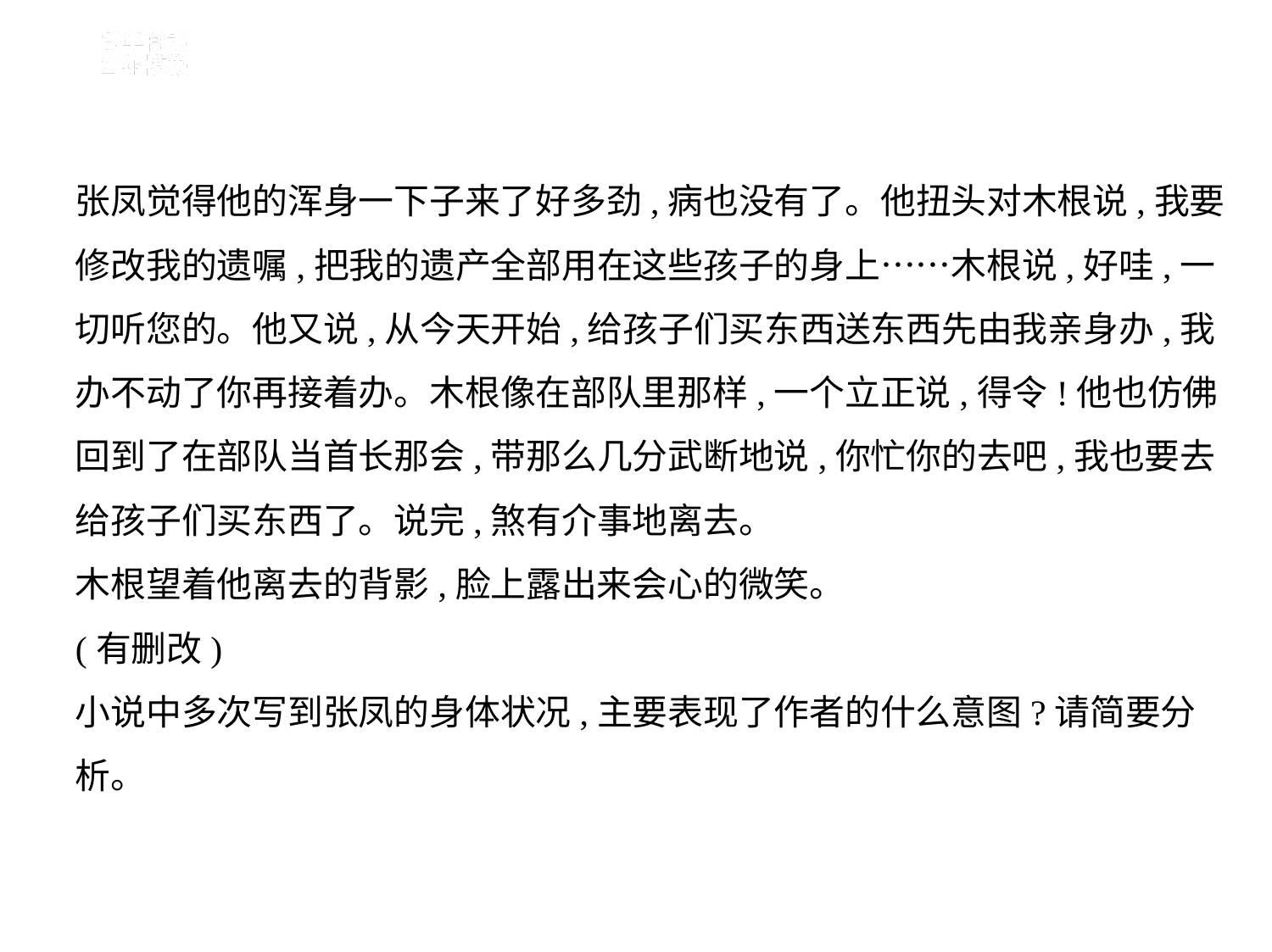

张凤觉得他的浑身一下子来了好多劲,病也没有了。他扭头对木根说,我要
修改我的遗嘱,把我的遗产全部用在这些孩子的身上……木根说,好哇,一
切听您的。他又说,从今天开始,给孩子们买东西送东西先由我亲身办,我
办不动了你再接着办。木根像在部队里那样,一个立正说,得令!他也仿佛
回到了在部队当首长那会,带那么几分武断地说,你忙你的去吧,我也要去
给孩子们买东西了。说完,煞有介事地离去。
木根望着他离去的背影,脸上露出来会心的微笑。
(有删改)
小说中多次写到张凤的身体状况,主要表现了作者的什么意图?请简要分
析。